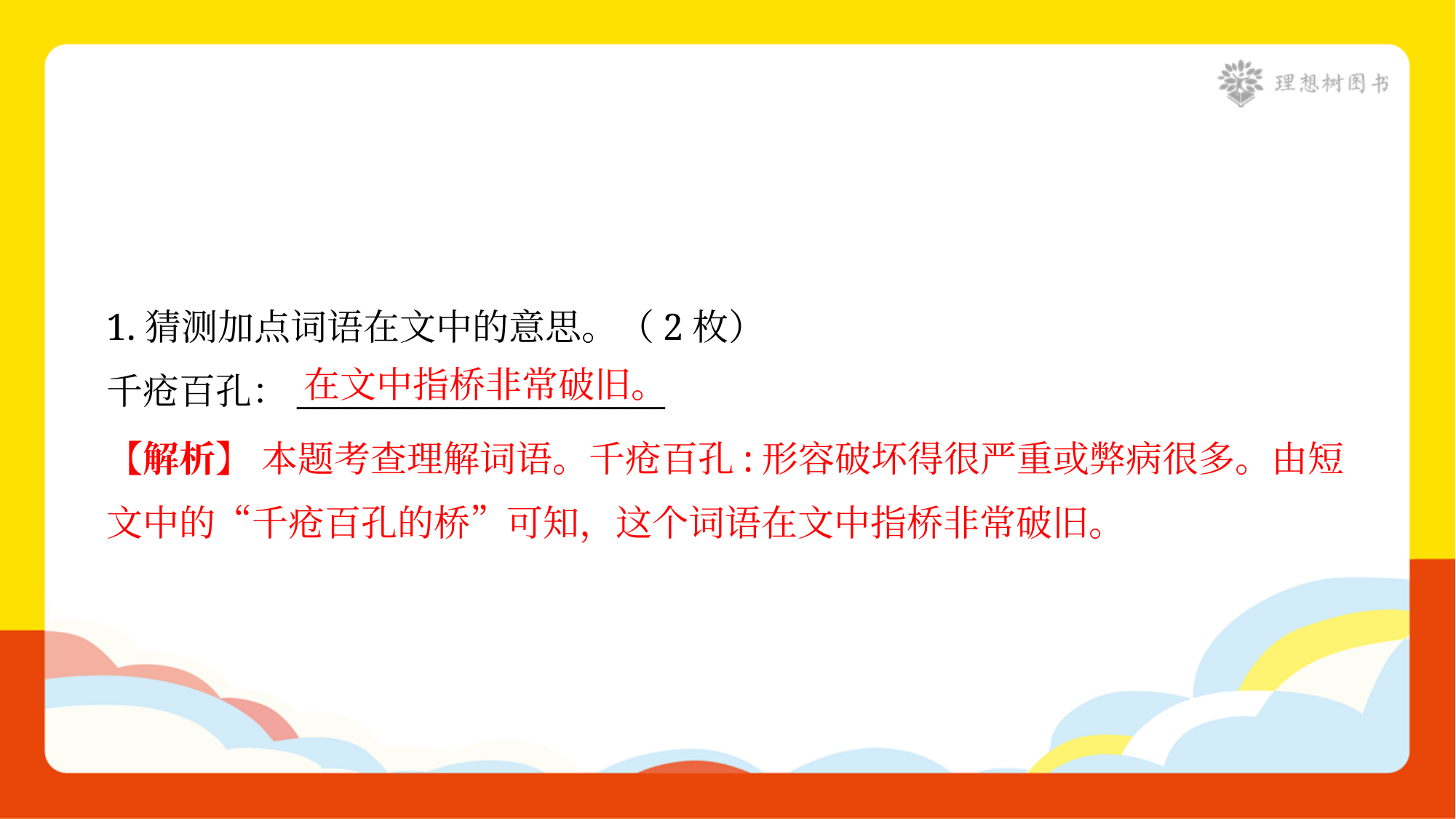

1.猜测加点词语在文中的意思。（2枚）
千疮百孔：______________________
在文中指桥非常破旧。
【解析】 本题考查理解词语。千疮百孔:形容破坏得很严重或弊病很多。由短
文中的“千疮百孔的桥”可知，这个词语在文中指桥非常破旧。